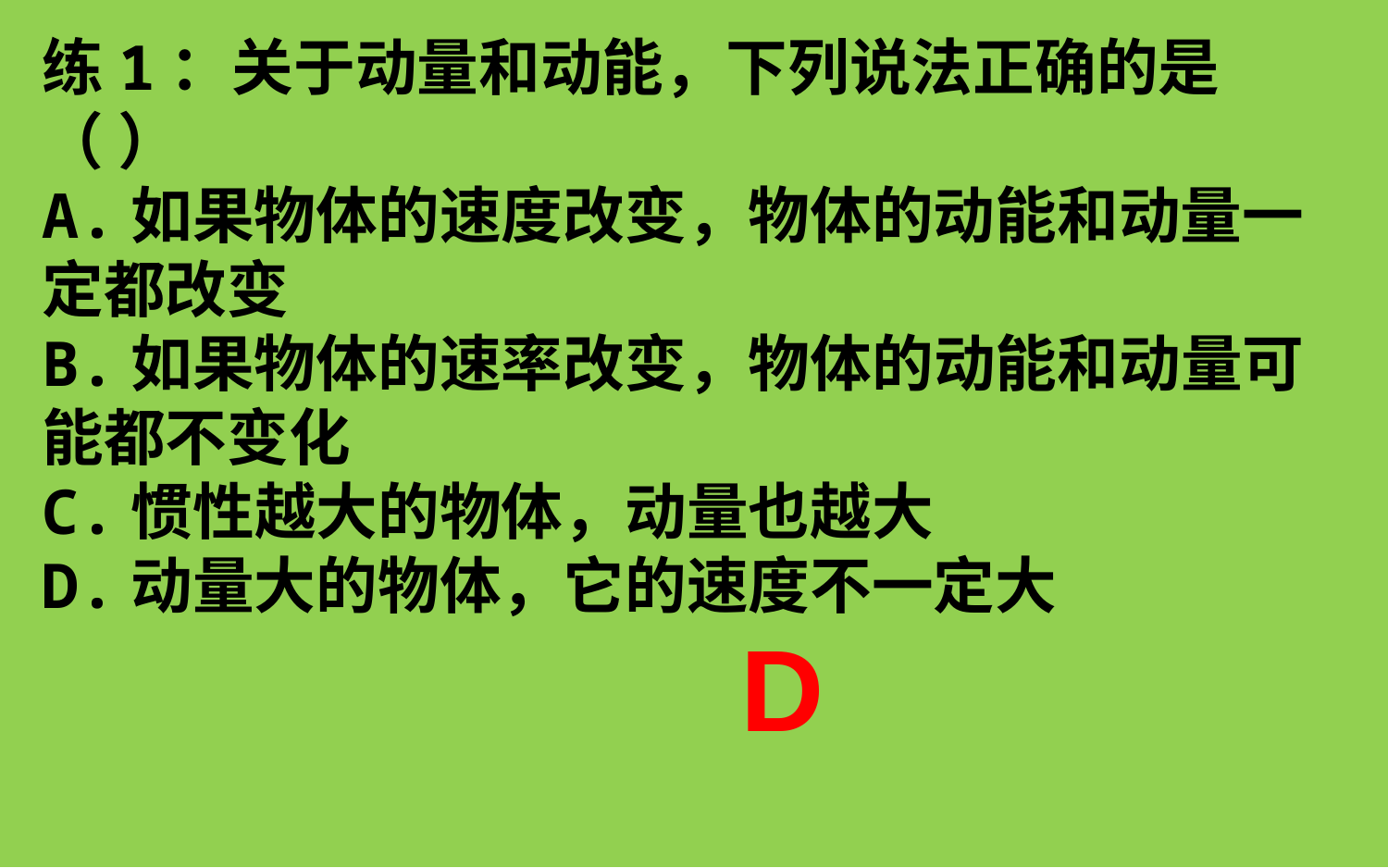

练1：关于动量和动能，下列说法正确的是（ ）
A.如果物体的速度改变，物体的动能和动量一定都改变
B.如果物体的速率改变，物体的动能和动量可能都不变化
C.惯性越大的物体，动量也越大
D.动量大的物体，它的速度不一定大
D